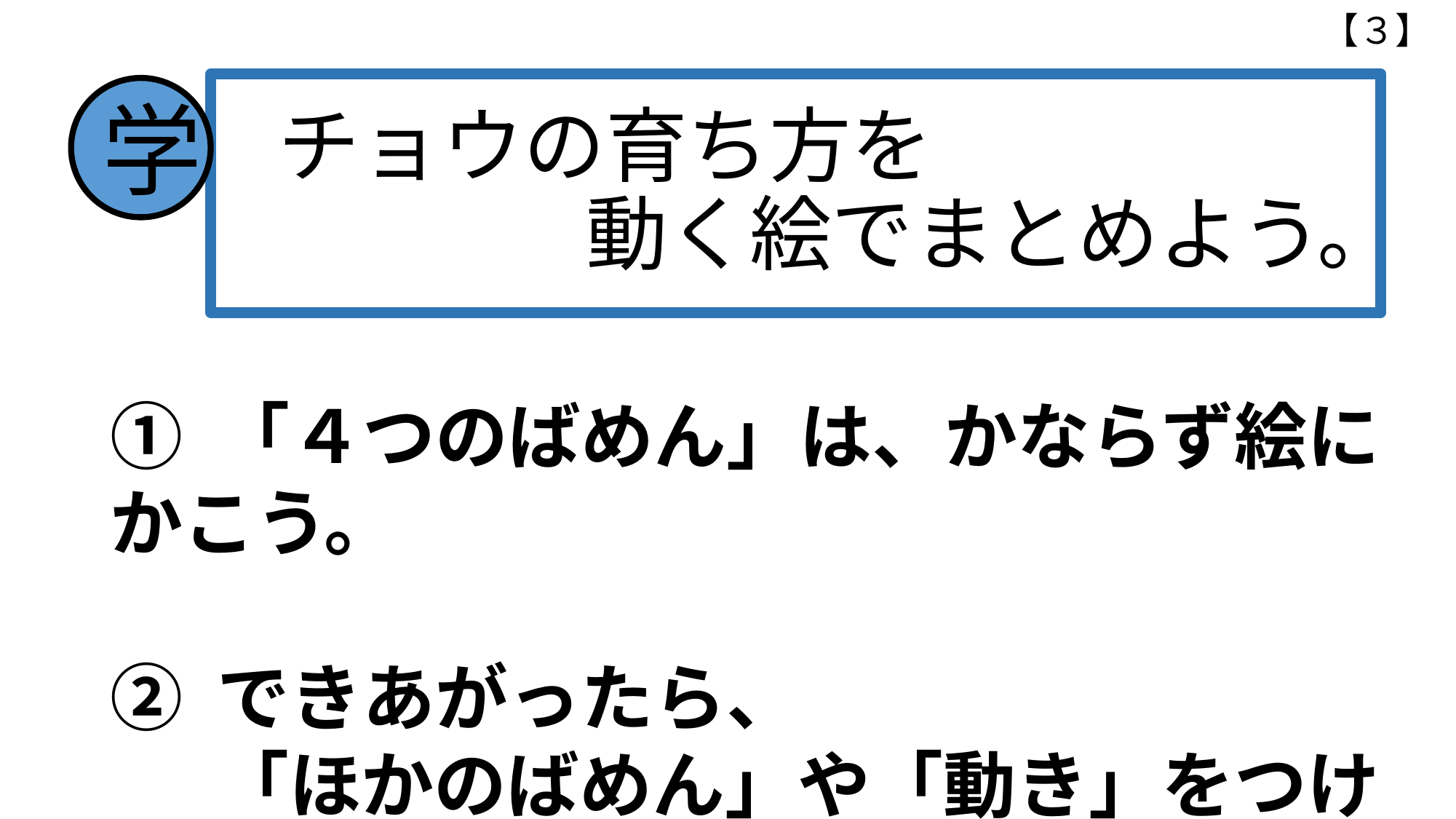

【３】
# チョウの育ち方を 　　　　動く絵でまとめよう。
学
① 「４つのばめん」は、かならず絵にかこう。

② できあがったら、
　  「ほかのばめん」や「動き」をつけよう。